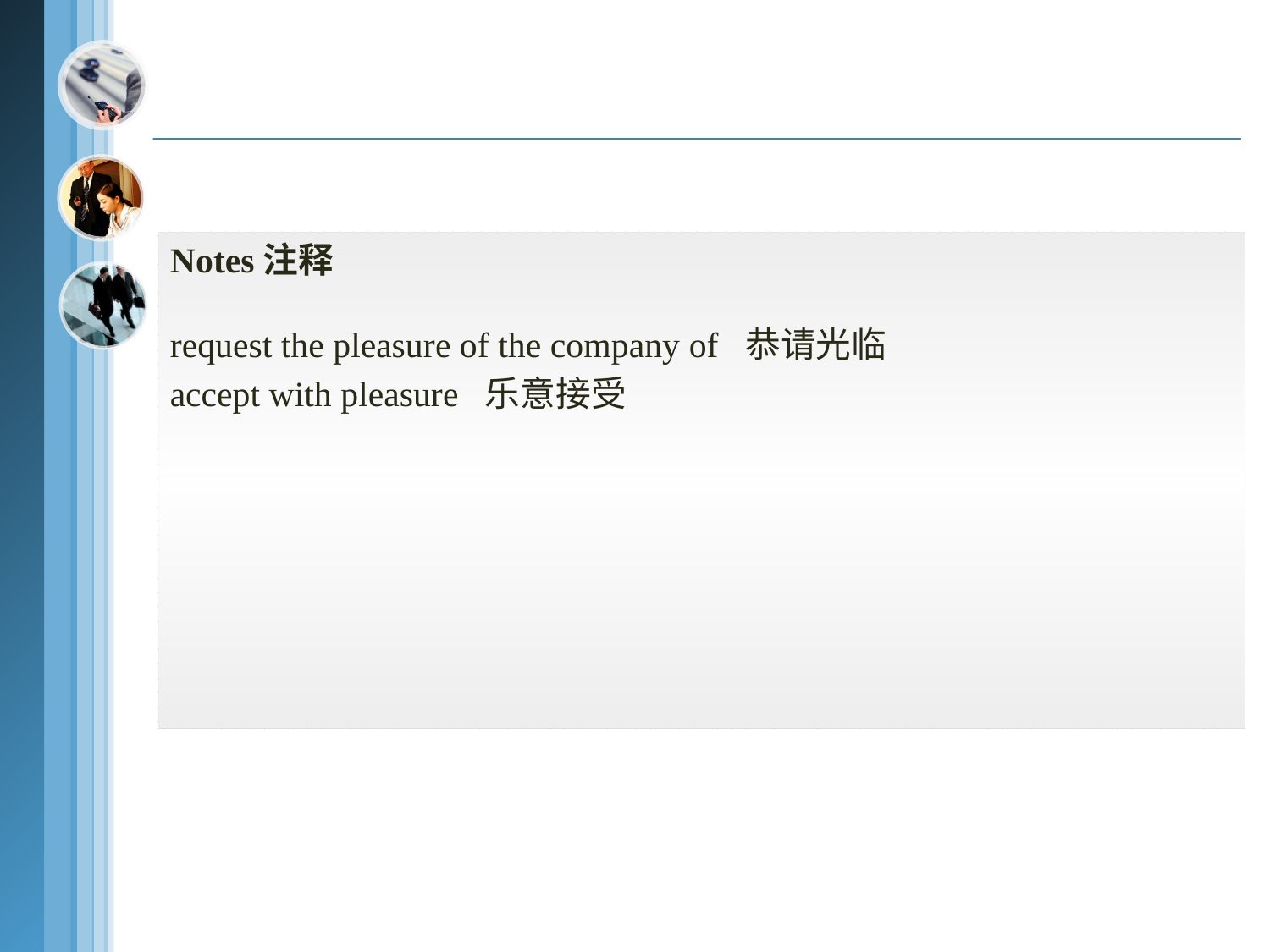

Notes注释

request the pleasure of the company of  恭请光临
accept with pleasure  乐意接受